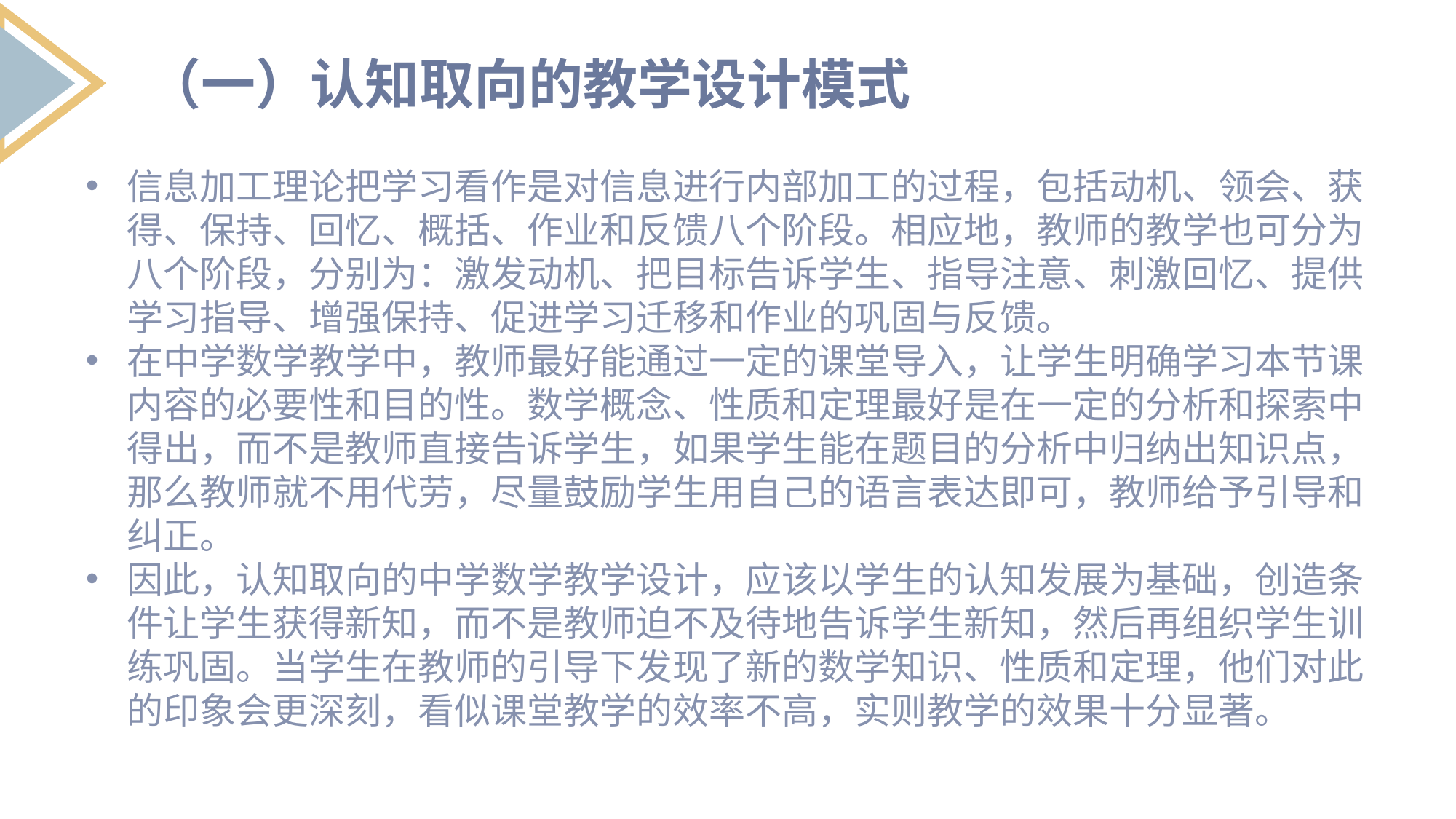

（一）认知取向的教学设计模式

信息加工理论把学习看作是对信息进行内部加工的过程，包括动机、领会、获得、保持、回忆、概括、作业和反馈八个阶段。相应地，教师的教学也可分为八个阶段，分别为：激发动机、把目标告诉学生、指导注意、刺激回忆、提供学习指导、增强保持、促进学习迁移和作业的巩固与反馈。
在中学数学教学中，教师最好能通过一定的课堂导入，让学生明确学习本节课内容的必要性和目的性。数学概念、性质和定理最好是在一定的分析和探索中得出，而不是教师直接告诉学生，如果学生能在题目的分析中归纳出知识点，那么教师就不用代劳，尽量鼓励学生用自己的语言表达即可，教师给予引导和纠正。
因此，认知取向的中学数学教学设计，应该以学生的认知发展为基础，创造条件让学生获得新知，而不是教师迫不及待地告诉学生新知，然后再组织学生训练巩固。当学生在教师的引导下发现了新的数学知识、性质和定理，他们对此的印象会更深刻，看似课堂教学的效率不高，实则教学的效果十分显著。